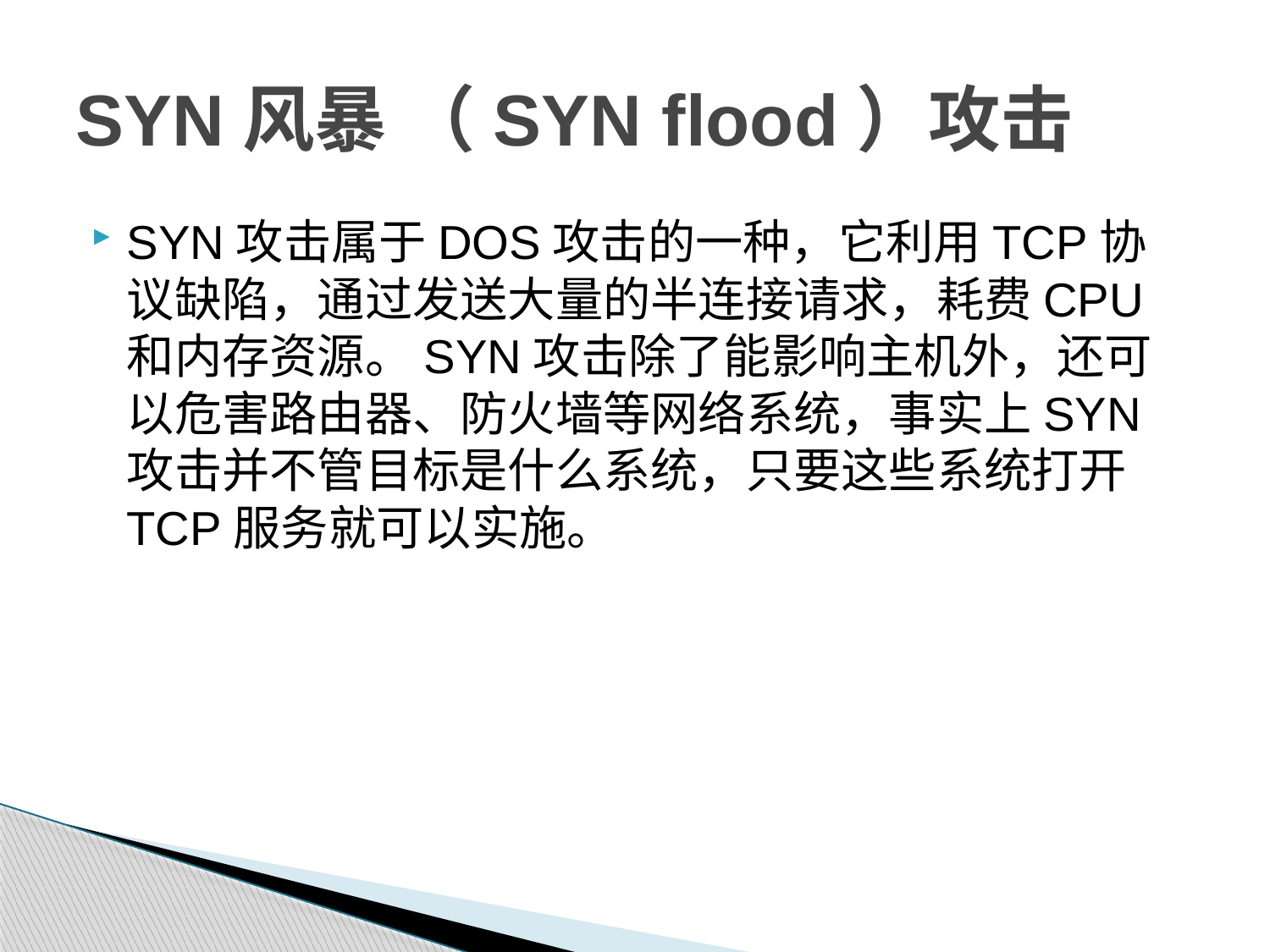

# SYN风暴 （SYN flood）攻击
SYN攻击属于DOS攻击的一种，它利用TCP协议缺陷，通过发送大量的半连接请求，耗费CPU和内存资源。SYN攻击除了能影响主机外，还可以危害路由器、防火墙等网络系统，事实上SYN攻击并不管目标是什么系统，只要这些系统打开TCP服务就可以实施。